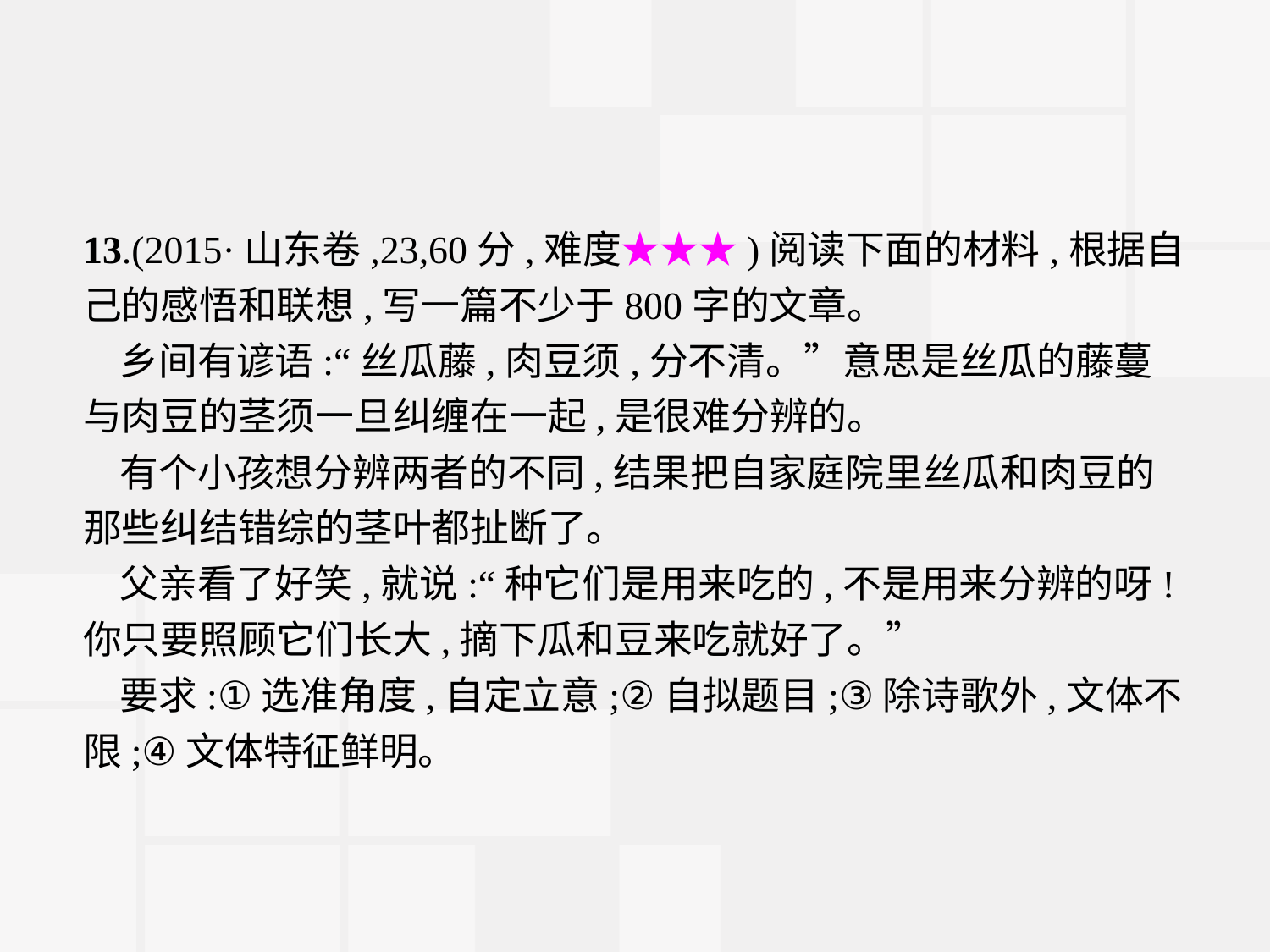

13.(2015·山东卷,23,60分,难度★★★)阅读下面的材料,根据自己的感悟和联想,写一篇不少于800字的文章。
乡间有谚语:“丝瓜藤,肉豆须,分不清。”意思是丝瓜的藤蔓与肉豆的茎须一旦纠缠在一起,是很难分辨的。
有个小孩想分辨两者的不同,结果把自家庭院里丝瓜和肉豆的那些纠结错综的茎叶都扯断了。
父亲看了好笑,就说:“种它们是用来吃的,不是用来分辨的呀!你只要照顾它们长大,摘下瓜和豆来吃就好了。”
要求:①选准角度,自定立意;②自拟题目;③除诗歌外,文体不限;④文体特征鲜明。